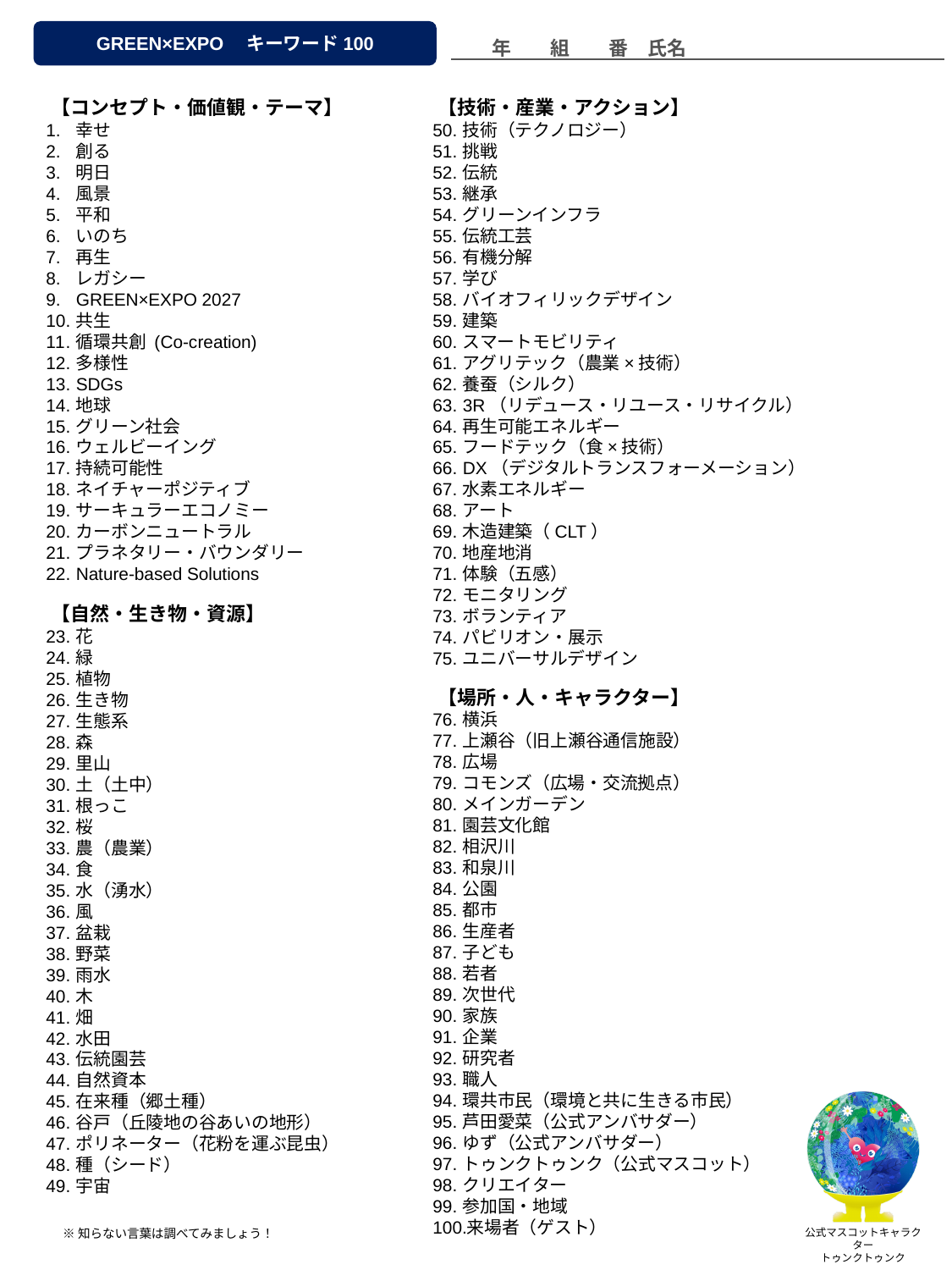

GREEN×EXPO　キーワード100
年　　組　　番　氏名
　　【コンセプト・価値観・テーマ】
幸せ
創る
明日
風景
平和
いのち
再生
レガシー
GREEN×EXPO 2027
共生
循環共創 (Co-creation)
多様性
SDGs
地球
グリーン社会
ウェルビーイング
持続可能性
ネイチャーポジティブ
サーキュラーエコノミー
カーボンニュートラル
プラネタリー・バウンダリー
Nature-based Solutions
　　【技術・産業・アクション】
技術（テクノロジー）
挑戦
伝統
継承
グリーンインフラ
伝統工芸
有機分解
学び
バイオフィリックデザイン
建築
スマートモビリティ
アグリテック（農業×技術）
養蚕（シルク）
3R（リデュース・リユース・リサイクル）
再生可能エネルギー
フードテック（食×技術）
DX（デジタルトランスフォーメーション）
水素エネルギー
アート
木造建築（CLT）
地産地消
体験（五感）
モニタリング
ボランティア
パビリオン・展示
ユニバーサルデザイン
　　【自然・生き物・資源】
花
緑
植物
生き物
生態系
森
里山
土（土中）
根っこ
桜
農（農業）
食
水（湧水）
風
盆栽
野菜
雨水
木
畑
水田
伝統園芸
自然資本
在来種（郷土種）
谷戸（丘陵地の谷あいの地形）
ポリネーター（花粉を運ぶ昆虫）
種（シード）
宇宙
　　【場所・人・キャラクター】
横浜
上瀬谷（旧上瀬谷通信施設）
広場
コモンズ（広場・交流拠点）
メインガーデン
園芸文化館
相沢川
和泉川
公園
都市
生産者
子ども
若者
次世代
家族
企業
研究者
職人
環共市民（環境と共に生きる市民）
芦田愛菜（公式アンバサダー）
ゆず（公式アンバサダー）
トゥンクトゥンク（公式マスコット）
クリエイター
参加国・地域
来場者（ゲスト）
※知らない言葉は調べてみましょう！